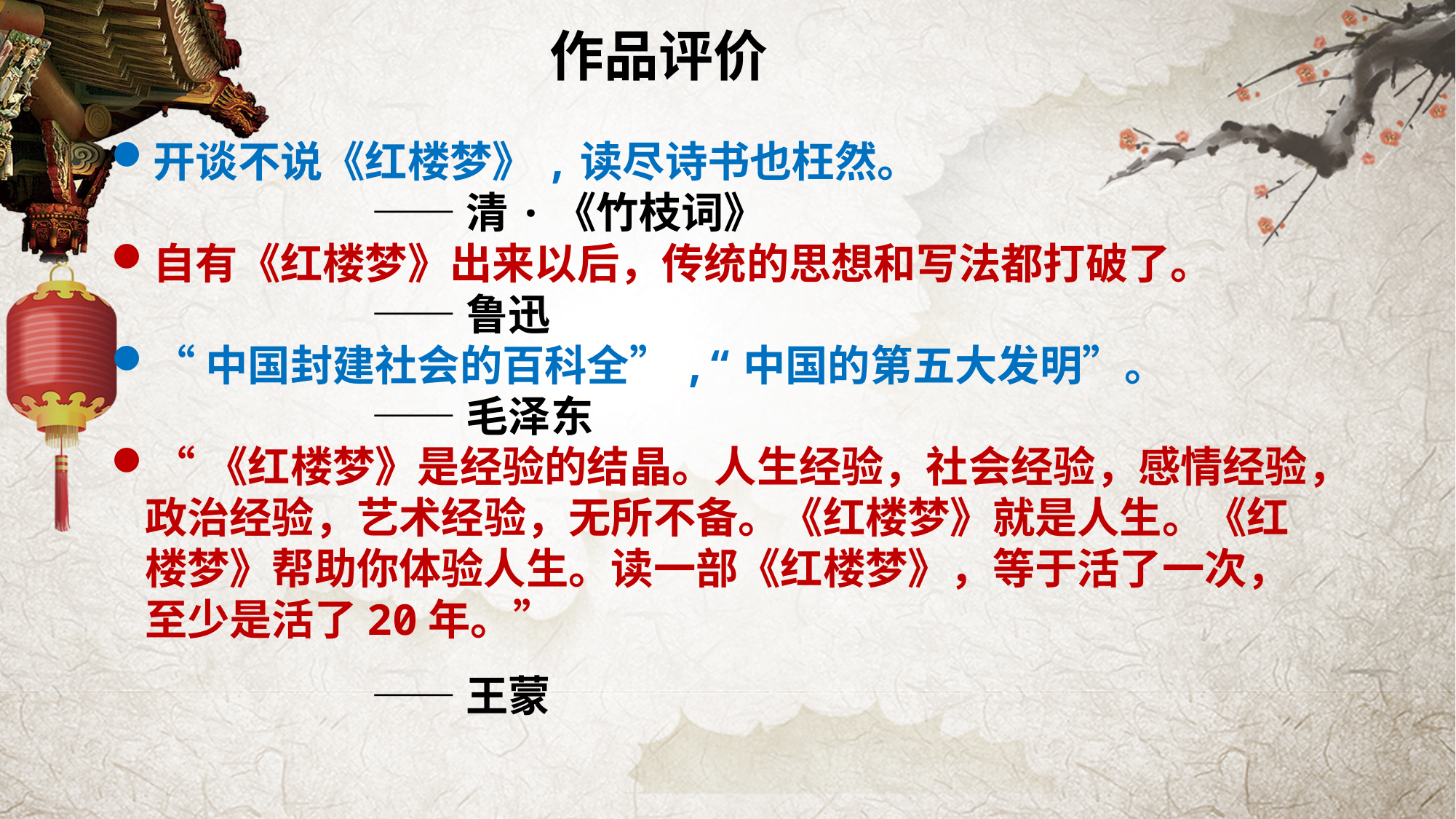

作品评价
开谈不说《红楼梦》,读尽诗书也枉然。
                           ——清·《竹枝词》
自有《红楼梦》出来以后，传统的思想和写法都打破了。
                           ——鲁迅
“中国封建社会的百科全”,“中国的第五大发明”。
                           ——毛泽东
“《红楼梦》是经验的结晶。人生经验，社会经验，感情经验，政治经验，艺术经验，无所不备。《红楼梦》就是人生。《红楼梦》帮助你体验人生。读一部《红楼梦》，等于活了一次，至少是活了20年。”
                           ——王蒙